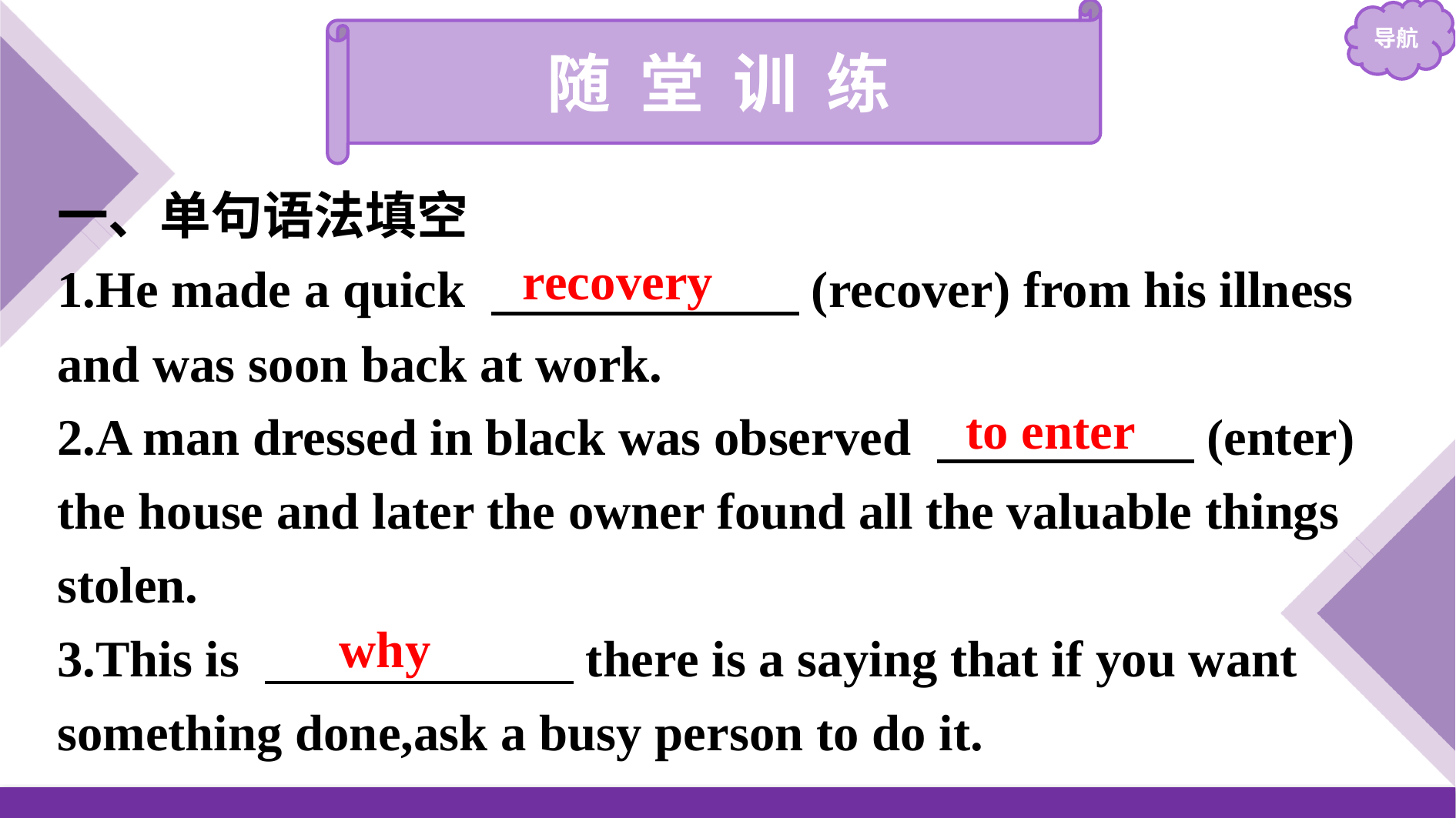

随  堂  训  练
一、单句语法填空
1.He made a quick 　　　　　　(recover) from his illness and was soon back at work.
2.A man dressed in black was observed 　　　　　(enter) the house and later the owner found all the valuable things stolen.
3.This is 　　　　　　there is a saying that if you want something done,ask a busy person to do it.
recovery
to enter
why